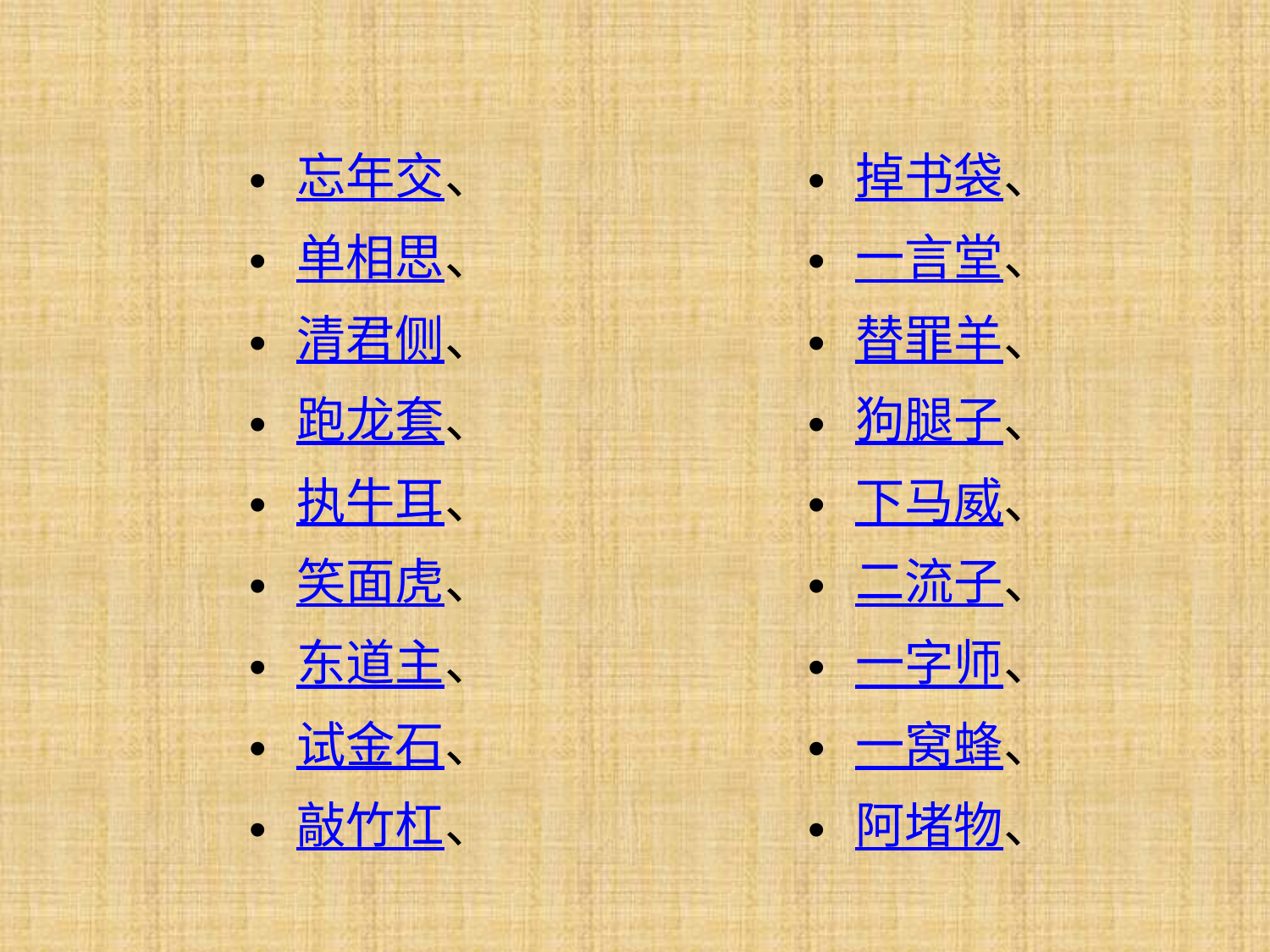

忘年交、
单相思、
清君侧、
跑龙套、
执牛耳、
笑面虎、
东道主、
试金石、
敲竹杠、

掉书袋、
一言堂、
替罪羊、
狗腿子、
下马威、
二流子、
一字师、
一窝蜂、
阿堵物、